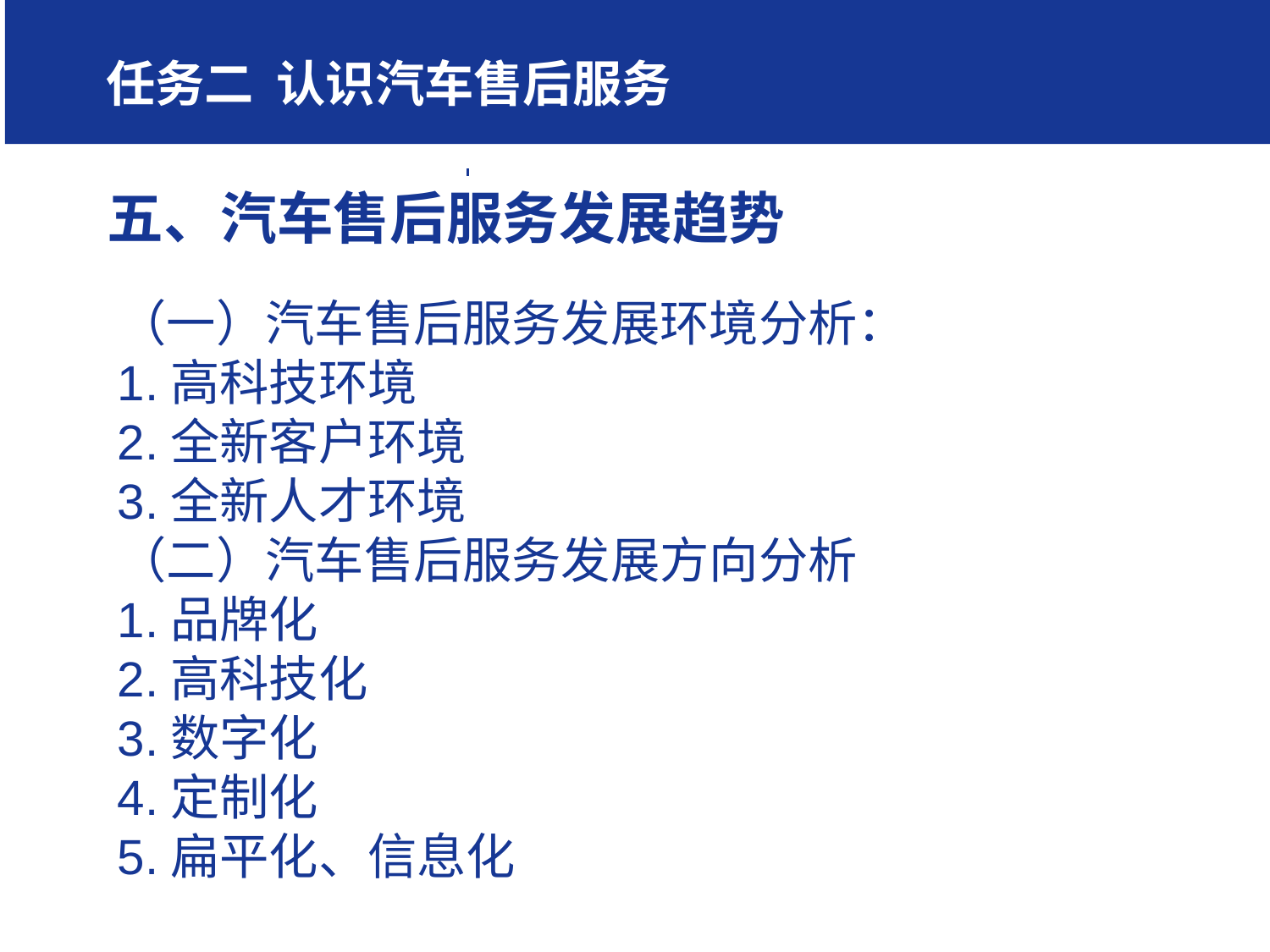

学习任务二  认识汽车售后服务任务一、汽车行

7
五、汽车售后服务发展趋势
（一）汽车售后服务发展环境分析：
1.高科技环境
2.全新客户环境
3.全新人才环境
（二）汽车售后服务发展方向分析
1.品牌化
2.高科技化
3.数字化
4.定制化
5.扁平化、信息化
#